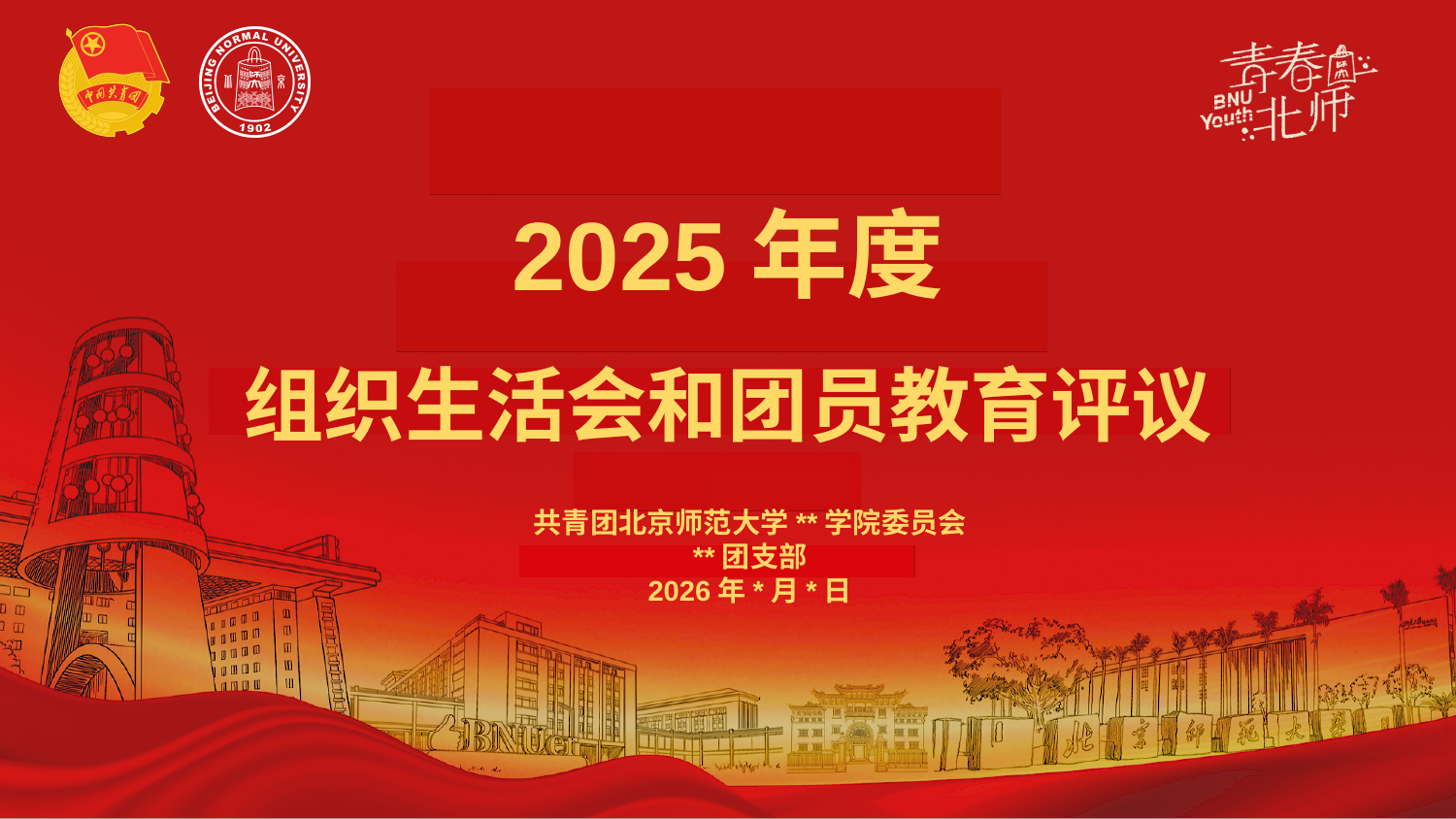

2025年度
组织生活会和团员教育评议
共青团北京师范大学**学院委员会
**团支部
2026年*月*日